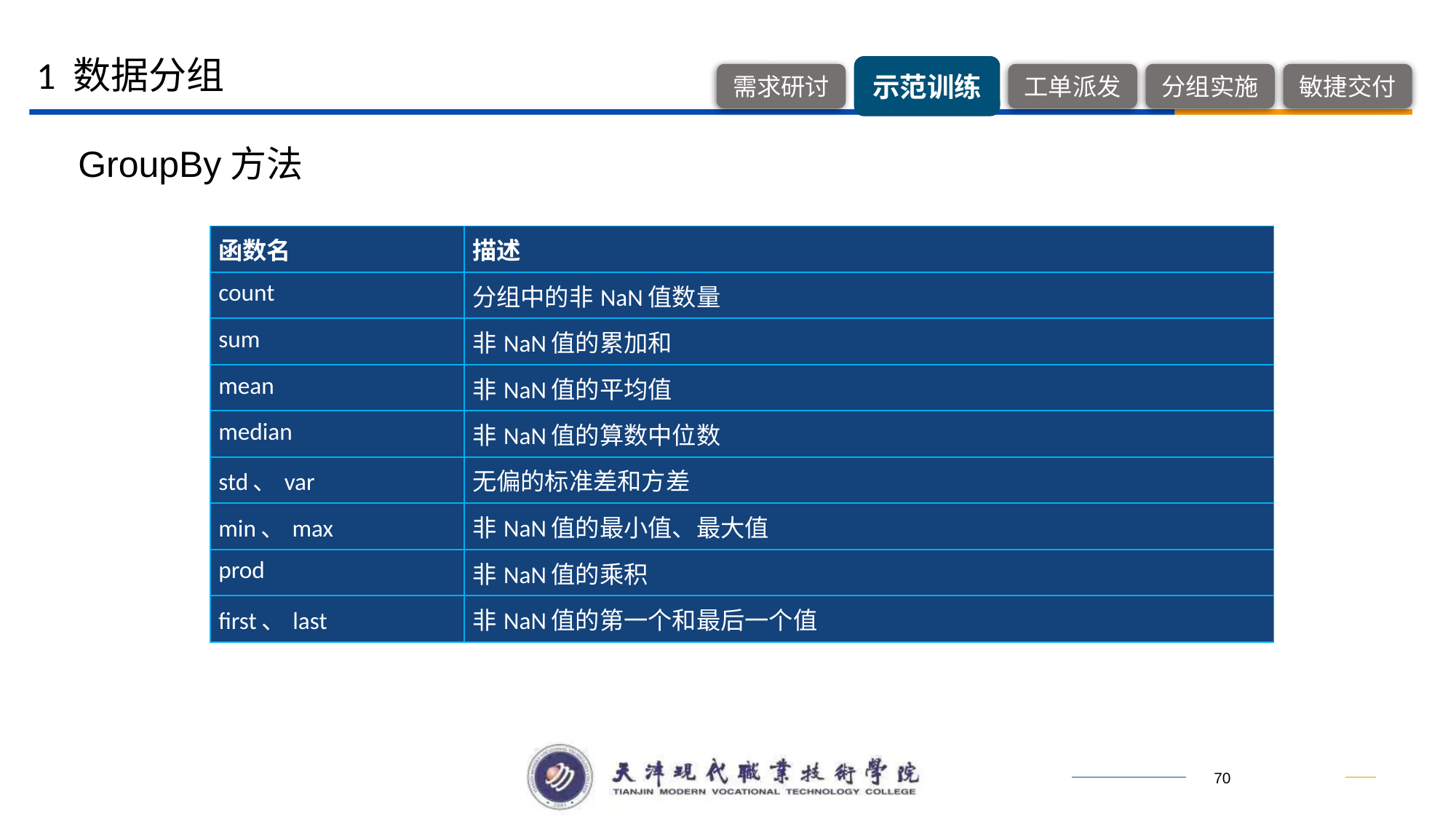

1 数据分组

GroupBy方法
| 函数名 | 描述 |
| --- | --- |
| count | 分组中的非NaN值数量 |
| sum | 非NaN值的累加和 |
| mean | 非NaN值的平均值 |
| median | 非NaN值的算数中位数 |
| std、var | 无偏的标准差和方差 |
| min、max | 非NaN值的最小值、最大值 |
| prod | 非NaN值的乘积 |
| first、last | 非NaN值的第一个和最后一个值 |